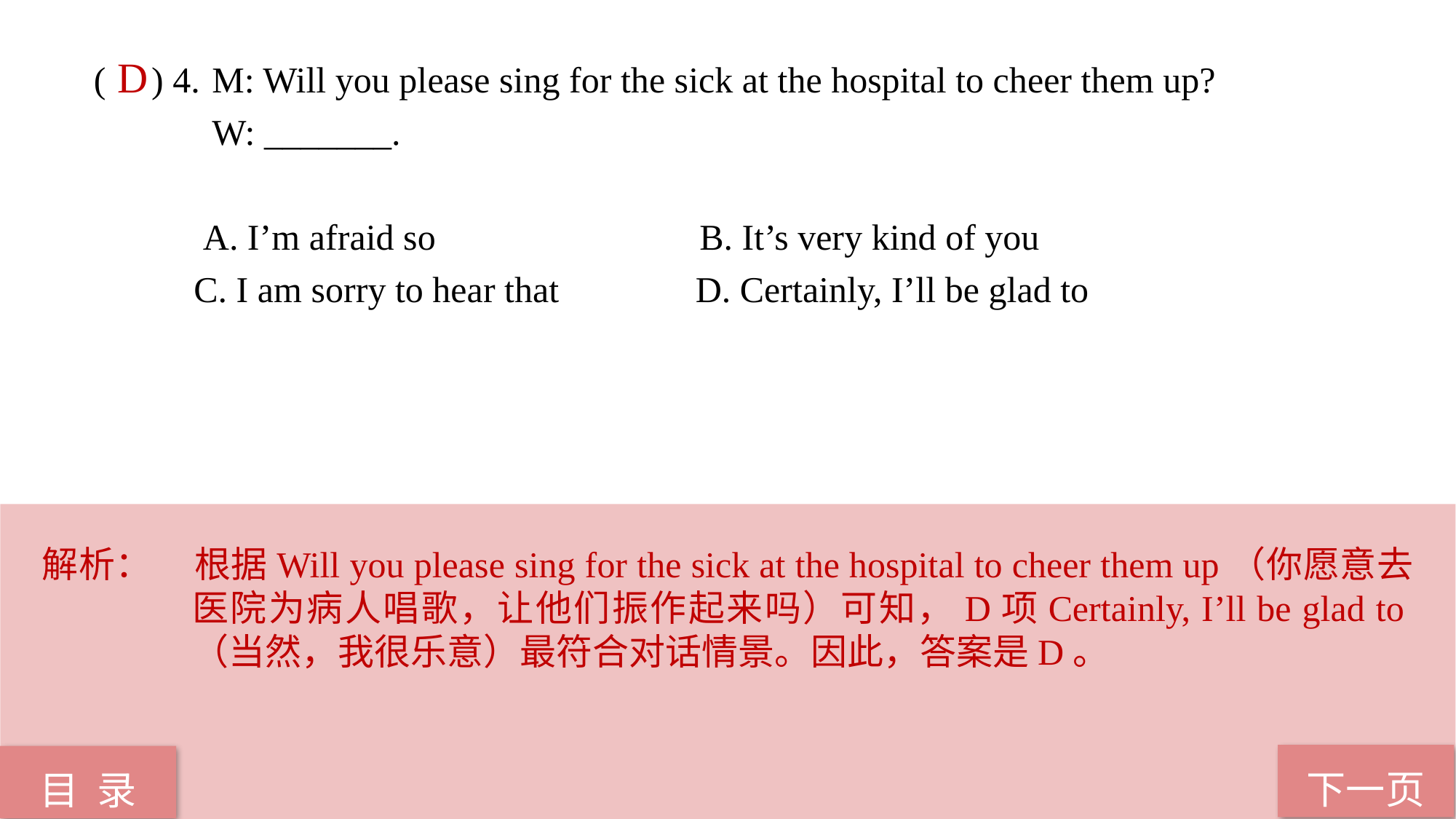

(     ) 4.	 M: Will you please sing for the sick at the hospital to cheer them up?
             W: _______.

            A. I’m afraid so                             B. It’s very kind of you
           C. I am sorry to hear that               D. Certainly, I’ll be glad to
D
解析：	根据Will you please sing for the sick at the hospital to cheer them up（你愿意去医院为病人唱歌，让他们振作起来吗）可知，D项Certainly, I’ll be glad to（当然，我很乐意）最符合对话情景。因此，答案是D。